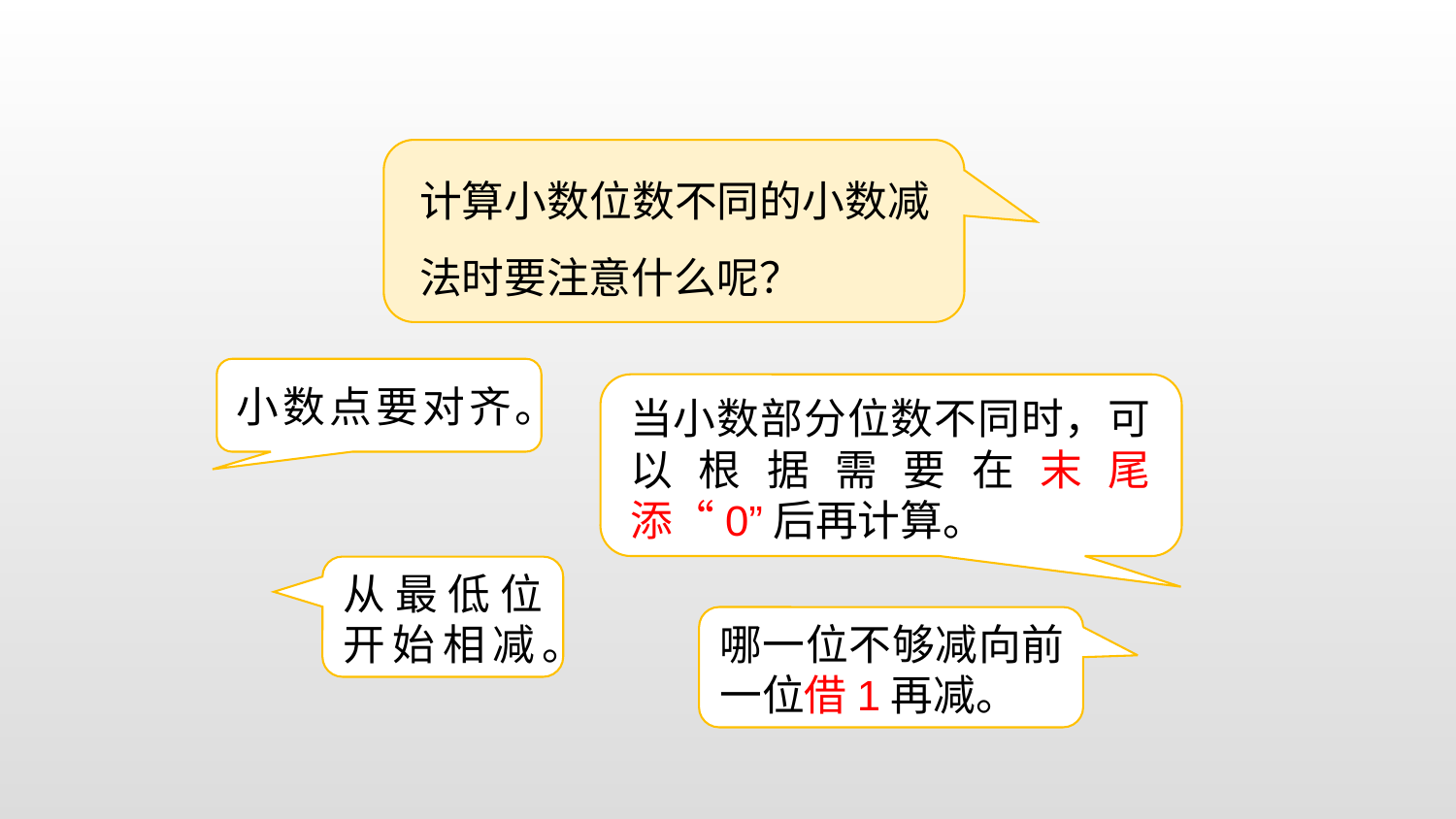

计算小数位数不同的小数减法时要注意什么呢？

小数点要对齐。

当小数部分位数不同时，可以根据需要在末尾添“0”后再计算。

从最低位开始相减。

哪一位不够减向前一位借1再减。